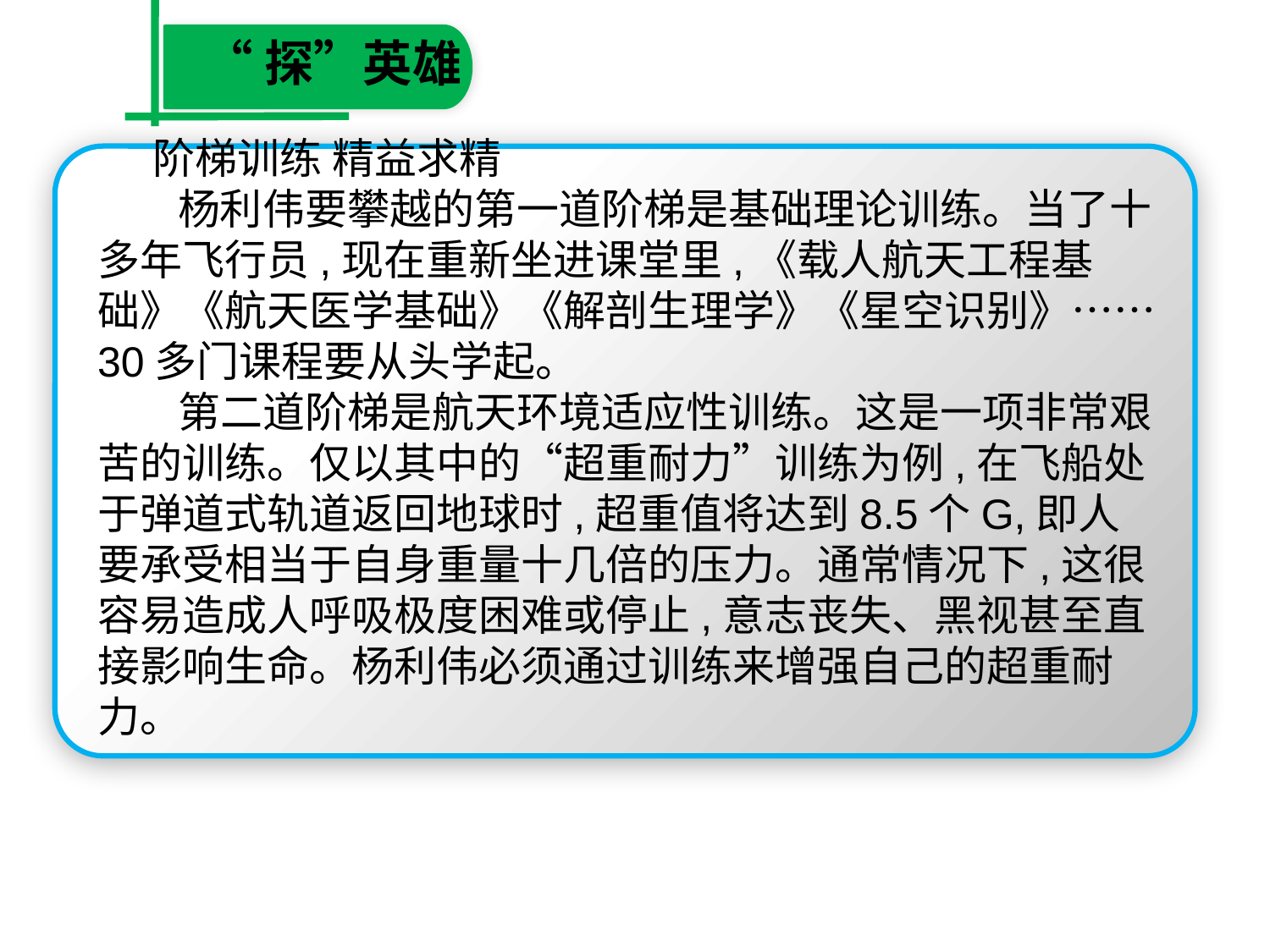

“探”英雄

　           阶梯训练 精益求精
　    杨利伟要攀越的第一道阶梯是基础理论训练。当了十多年飞行员,现在重新坐进课堂里,《载人航天工程基础》《航天医学基础》《解剖生理学》《星空识别》……30多门课程要从头学起。
　    第二道阶梯是航天环境适应性训练。这是一项非常艰苦的训练。仅以其中的“超重耐力”训练为例,在飞船处于弹道式轨道返回地球时,超重值将达到8.5个G,即人要承受相当于自身重量十几倍的压力。通常情况下,这很容易造成人呼吸极度困难或停止,意志丧失、黑视甚至直接影响生命。杨利伟必须通过训练来增强自己的超重耐力。